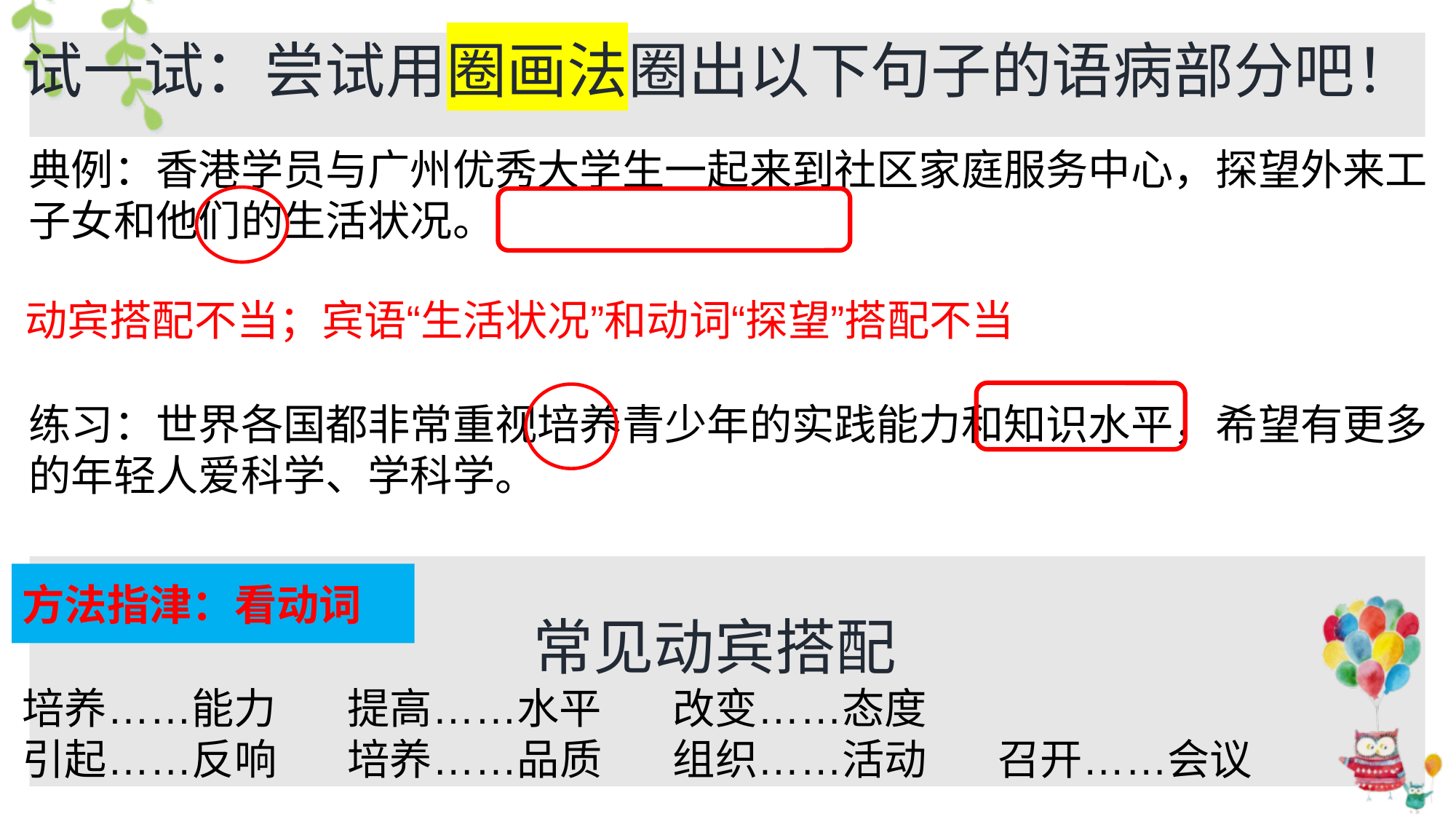

试一试：尝试用圈画法圈出以下句子的语病部分吧！

#
典例：香港学员与广州优秀大学生一起来到社区家庭服务中心，探望外来工子女和他们的生活状况。

练习：世界各国都非常重视培养青少年的实践能力和知识水平，希望有更多的年轻人爱科学、学科学。

动宾搭配不当；宾语“生活状况”和动词“探望”搭配不当

方法指津：看动词
常见动宾搭配
培养……能力      提高……水平      改变……态度
引起……反响      培养……品质      组织……活动      召开……会议